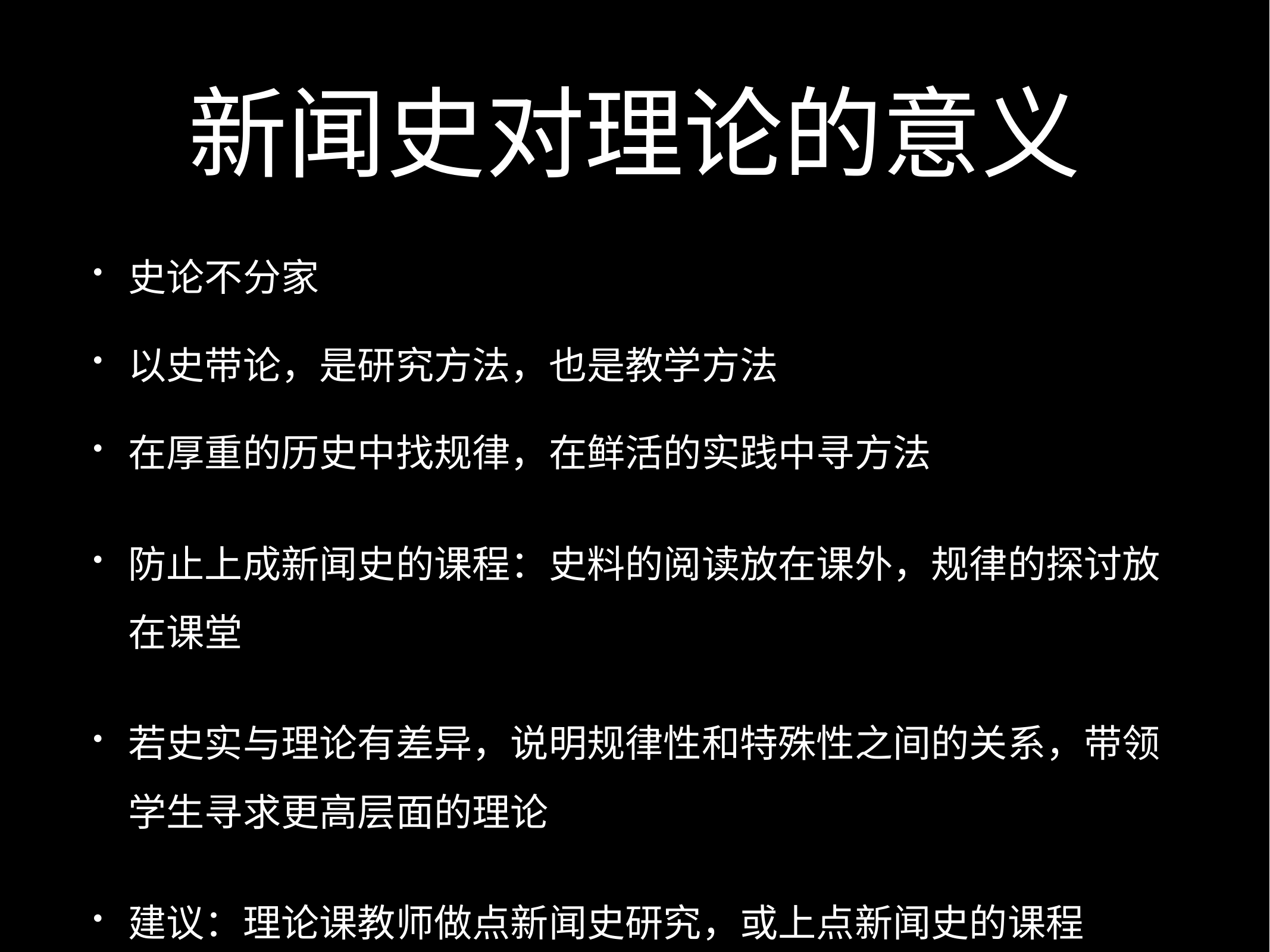

# 新闻史对理论的意义
史论不分家
以史带论，是研究方法，也是教学方法
在厚重的历史中找规律，在鲜活的实践中寻方法
防止上成新闻史的课程：史料的阅读放在课外，规律的探讨放在课堂
若史实与理论有差异，说明规律性和特殊性之间的关系，带领学生寻求更高层面的理论
建议：理论课教师做点新闻史研究，或上点新闻史的课程